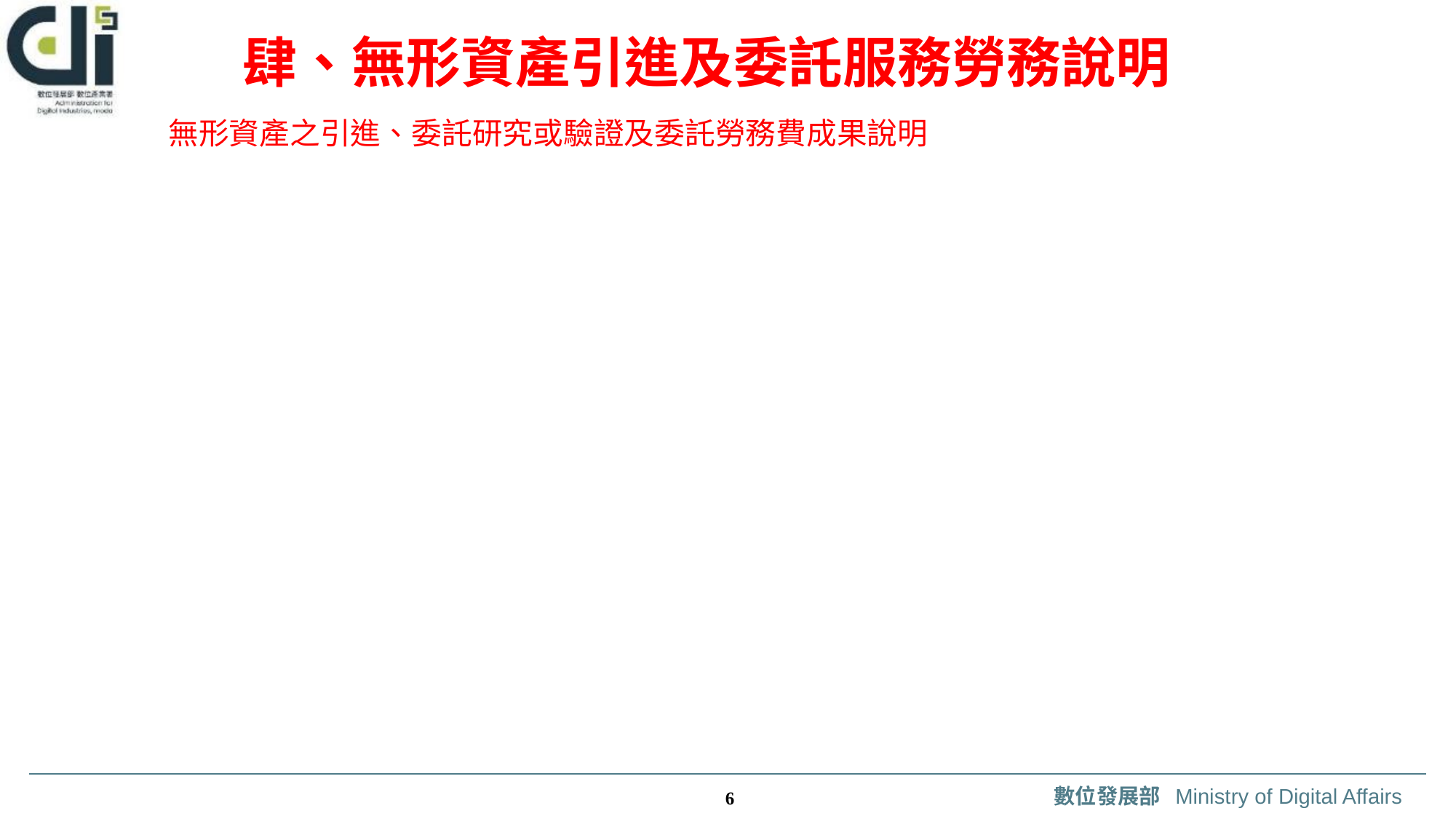

肆、無形資產引進及委託服務勞務說明
無形資產之引進、委託研究或驗證及委託勞務費成果說明
 6